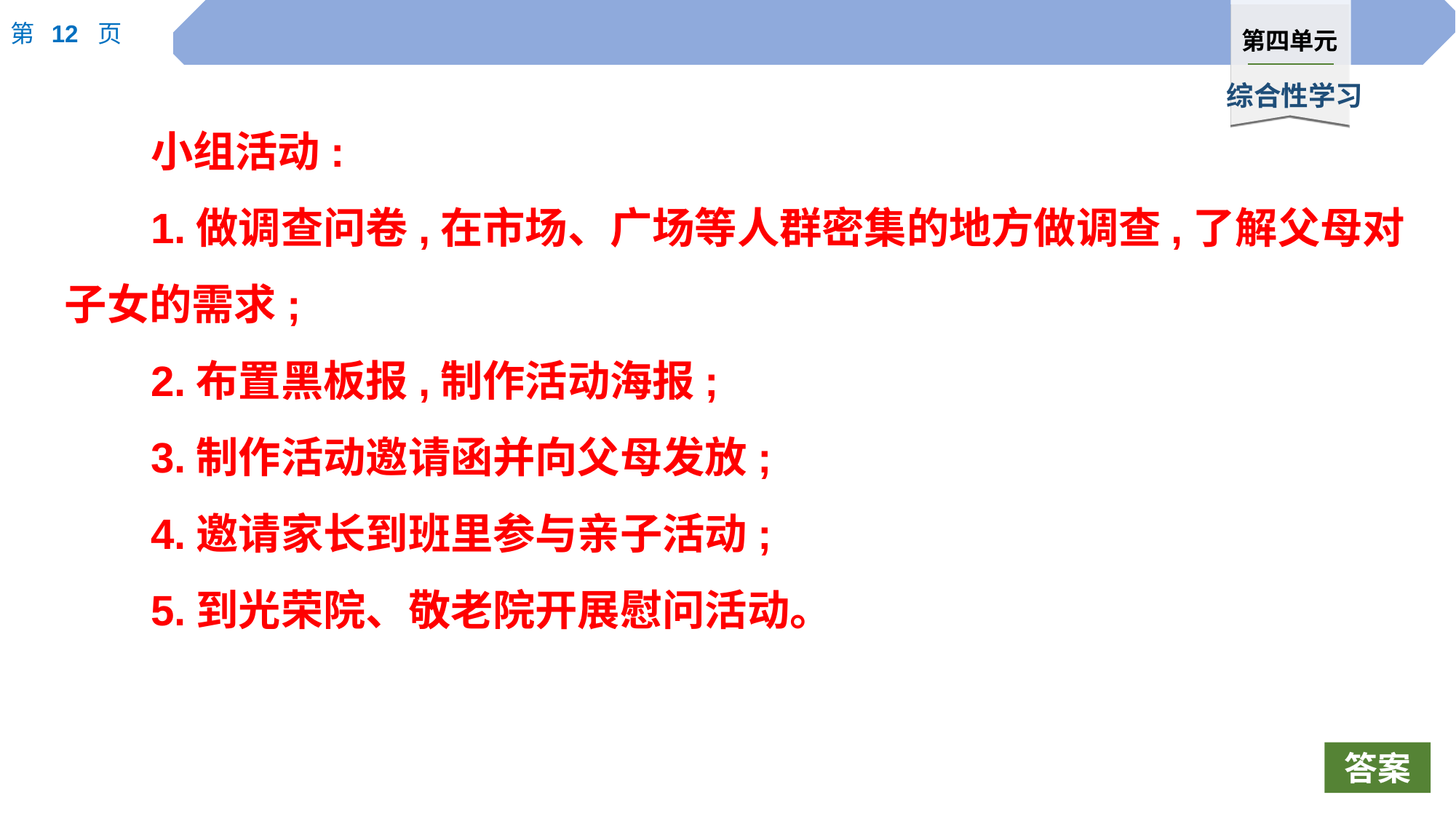

小组活动:
1.做调查问卷,在市场、广场等人群密集的地方做调查,了解父母对子女的需求;
2.布置黑板报,制作活动海报;
3.制作活动邀请函并向父母发放;
4.邀请家长到班里参与亲子活动;
5.到光荣院、敬老院开展慰问活动。
答案